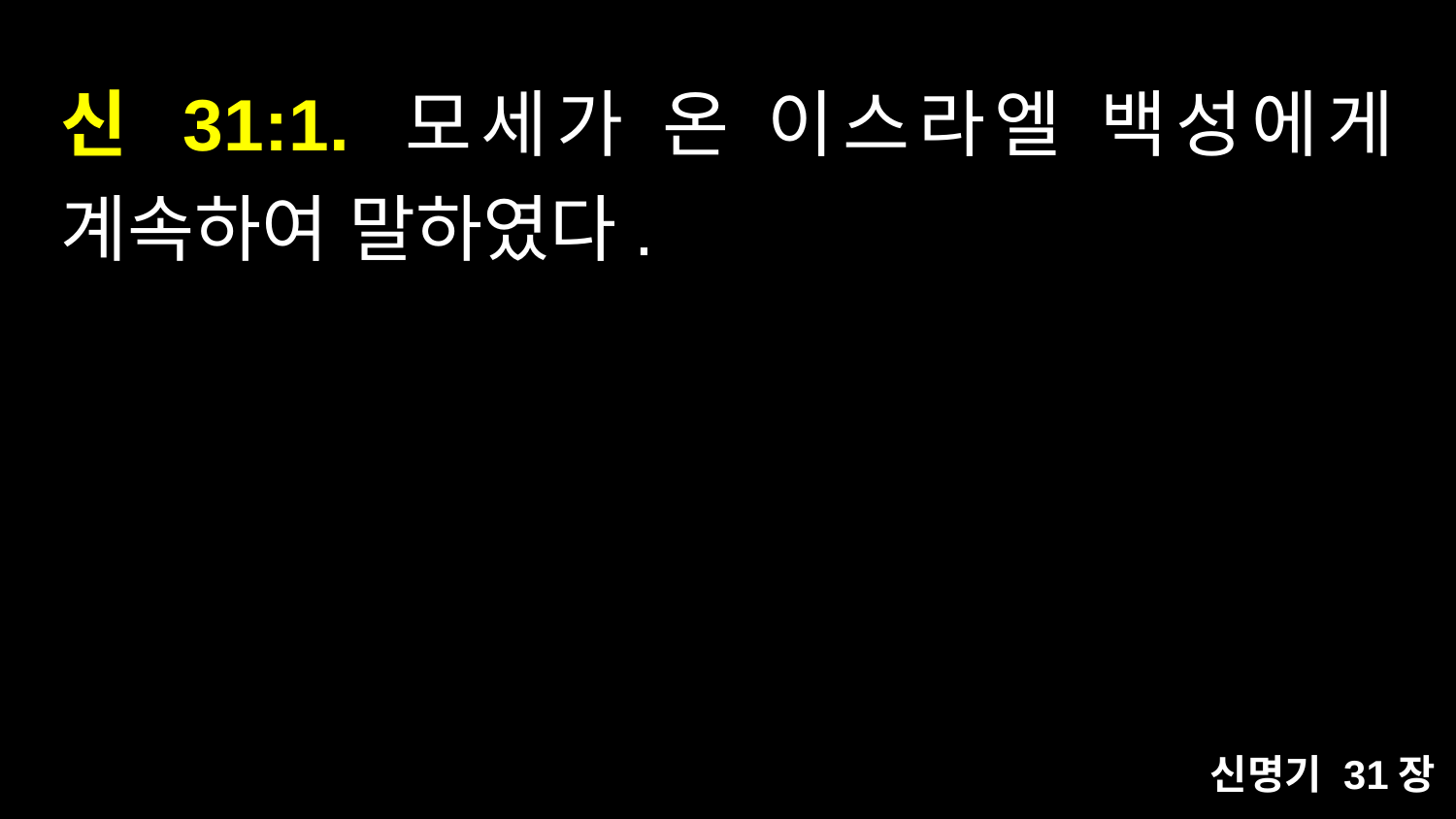

# 신 31:1. 모세가 온 이스라엘 백성에게 계속하여 말하였다.
신명기 31장